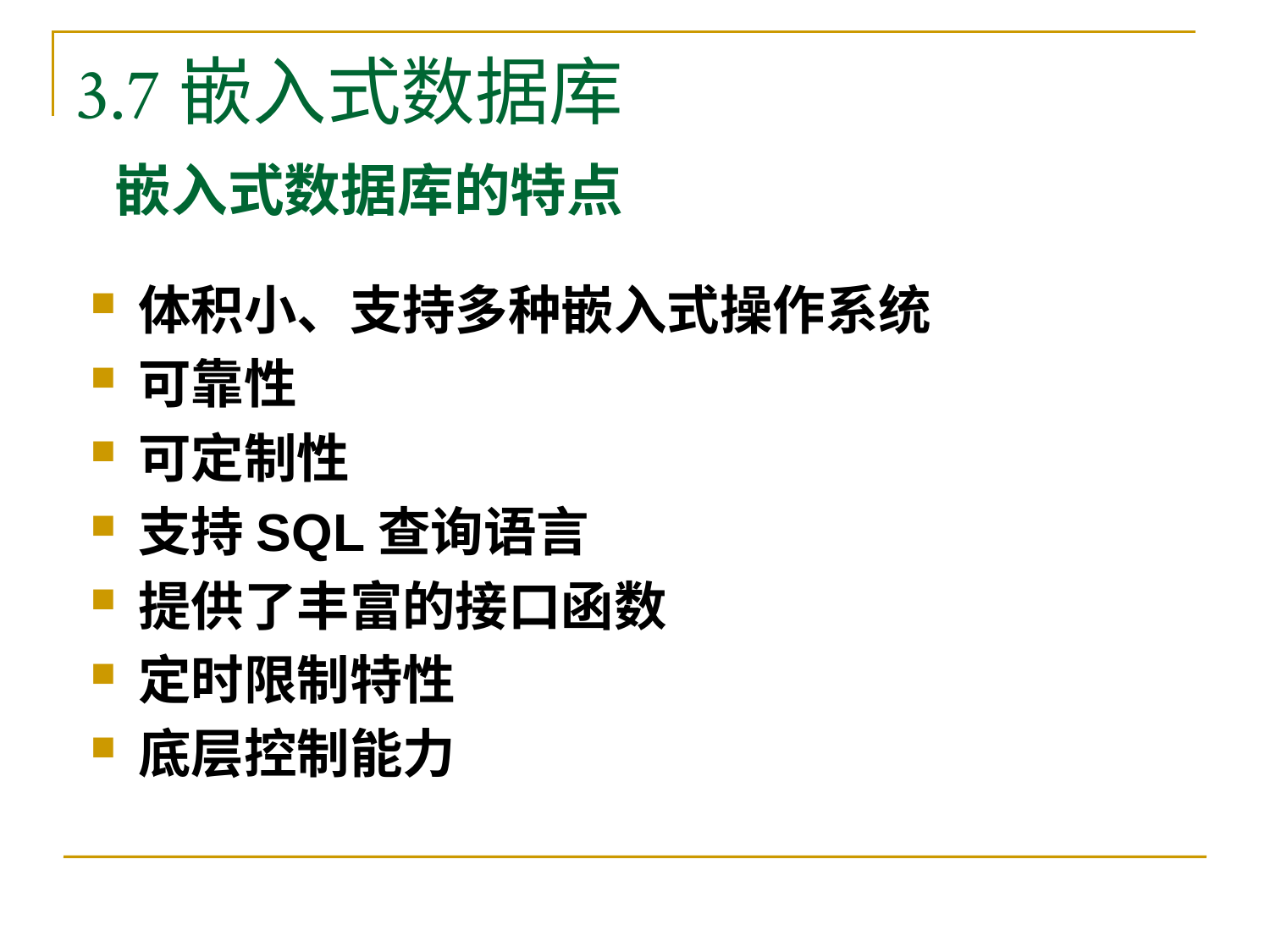

3.7嵌入式数据库
# 嵌入式数据库的特点
体积小、支持多种嵌入式操作系统
可靠性
可定制性
支持SQL查询语言
提供了丰富的接口函数
定时限制特性
底层控制能力